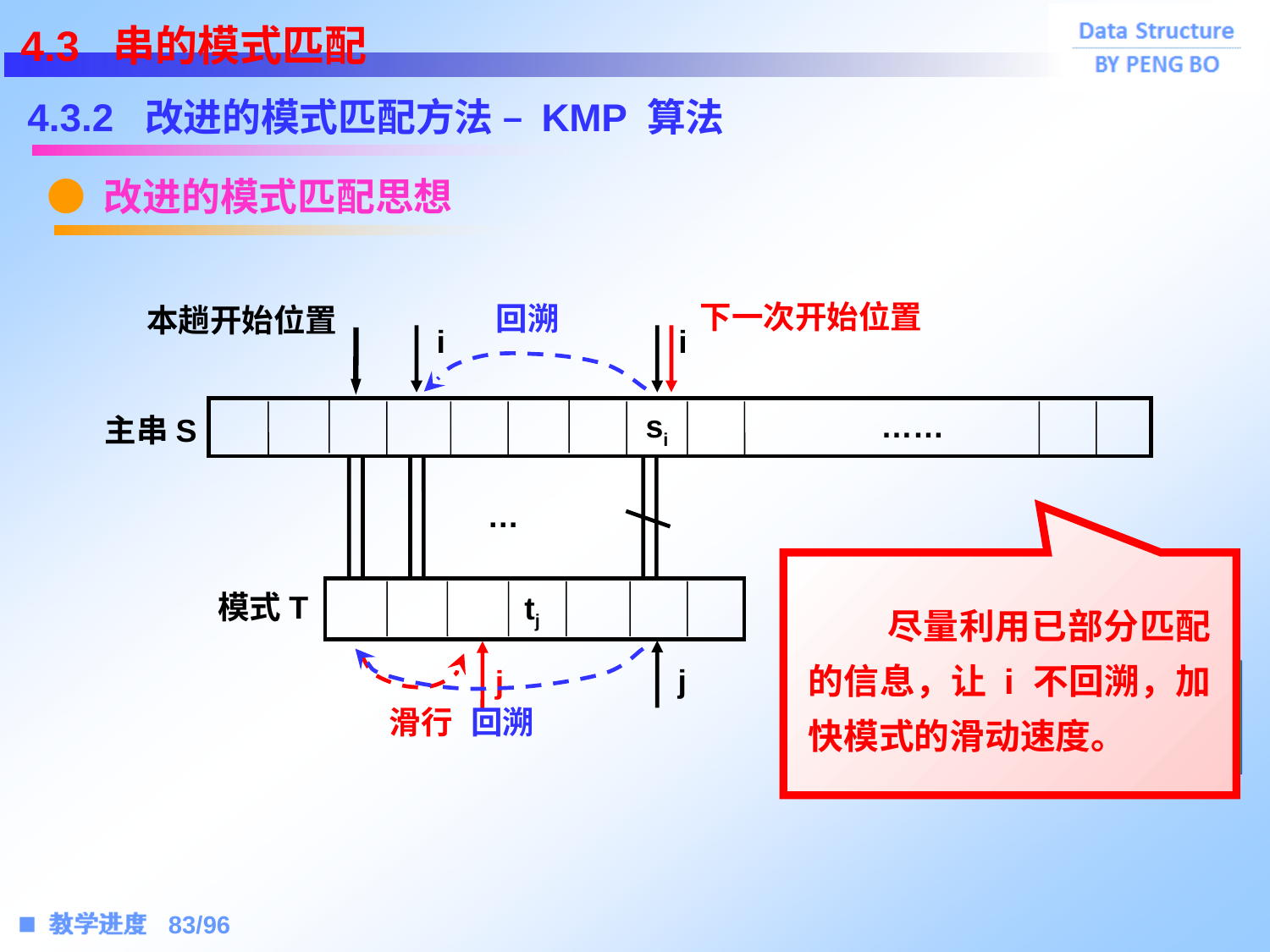

4.3  串的模式匹配

4.3.2  改进的模式匹配方法 – KMP 算法

● 改进的模式匹配思想

下一次开始位置

回溯
本趟开始位置
i

                                                 si                        ……

主串S

…

                     tj

模式T

j
i

        尽量利用已部分匹配的信息，让 i 不回溯，加快模式的滑动速度。

j
KMP 算法的改进。
BF 算法的设计思想。
回溯
滑行